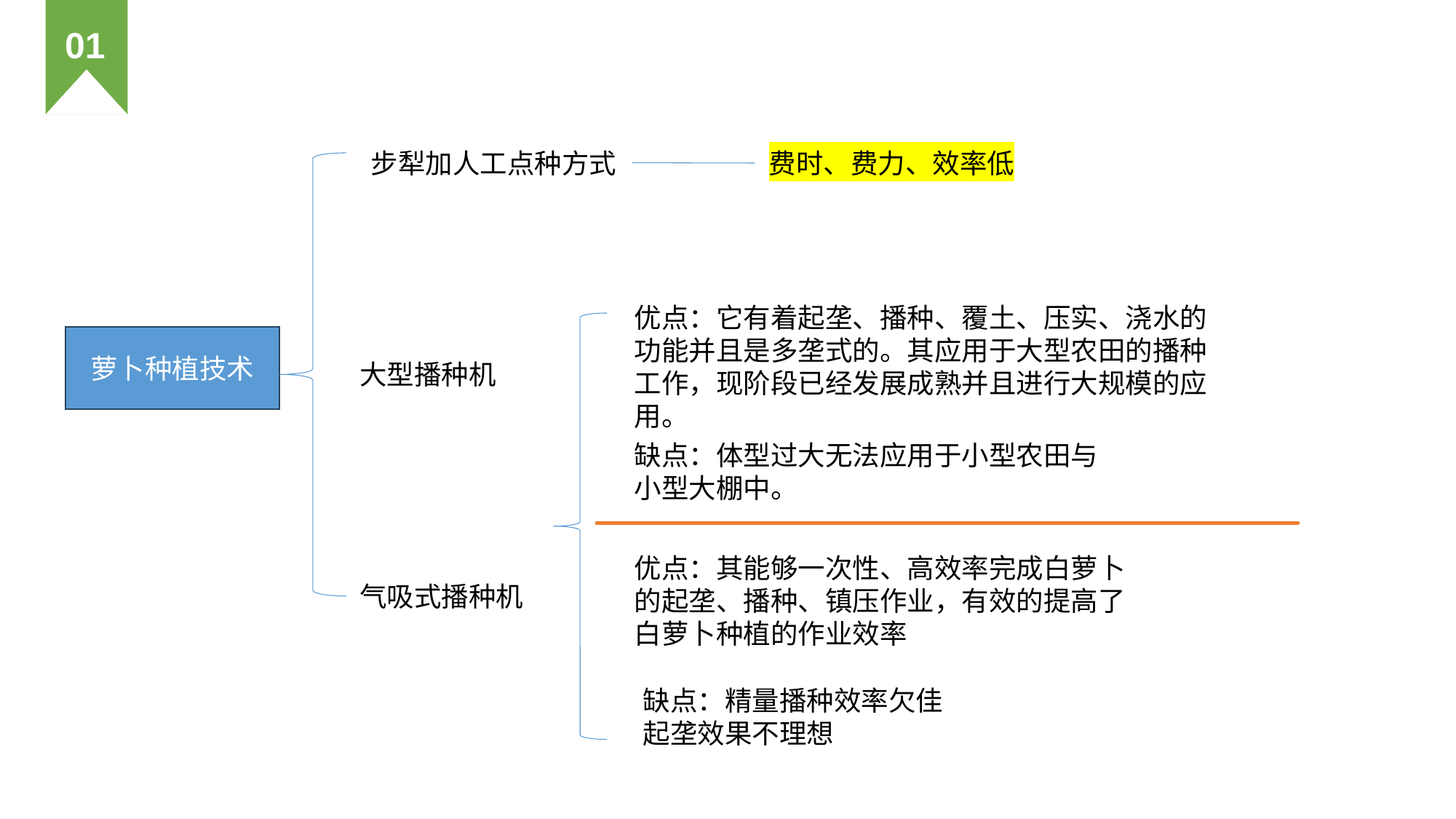

01
步犁加人工点种方式
费时、费力、效率低

优点：它有着起垄、播种、覆土、压实、浇水的功能并且是多垄式的。其应用于大型农田的播种工作，现阶段已经发展成熟并且进行大规模的应用。

萝卜种植技术
大型播种机
缺点：体型过大无法应用于小型农田与小型大棚中。
优点：其能够一次性、高效率完成白萝卜的起垄、播种、镇压作业，有效的提高了白萝卜种植的作业效率
气吸式播种机
缺点：精量播种效率欠佳
起垄效果不理想